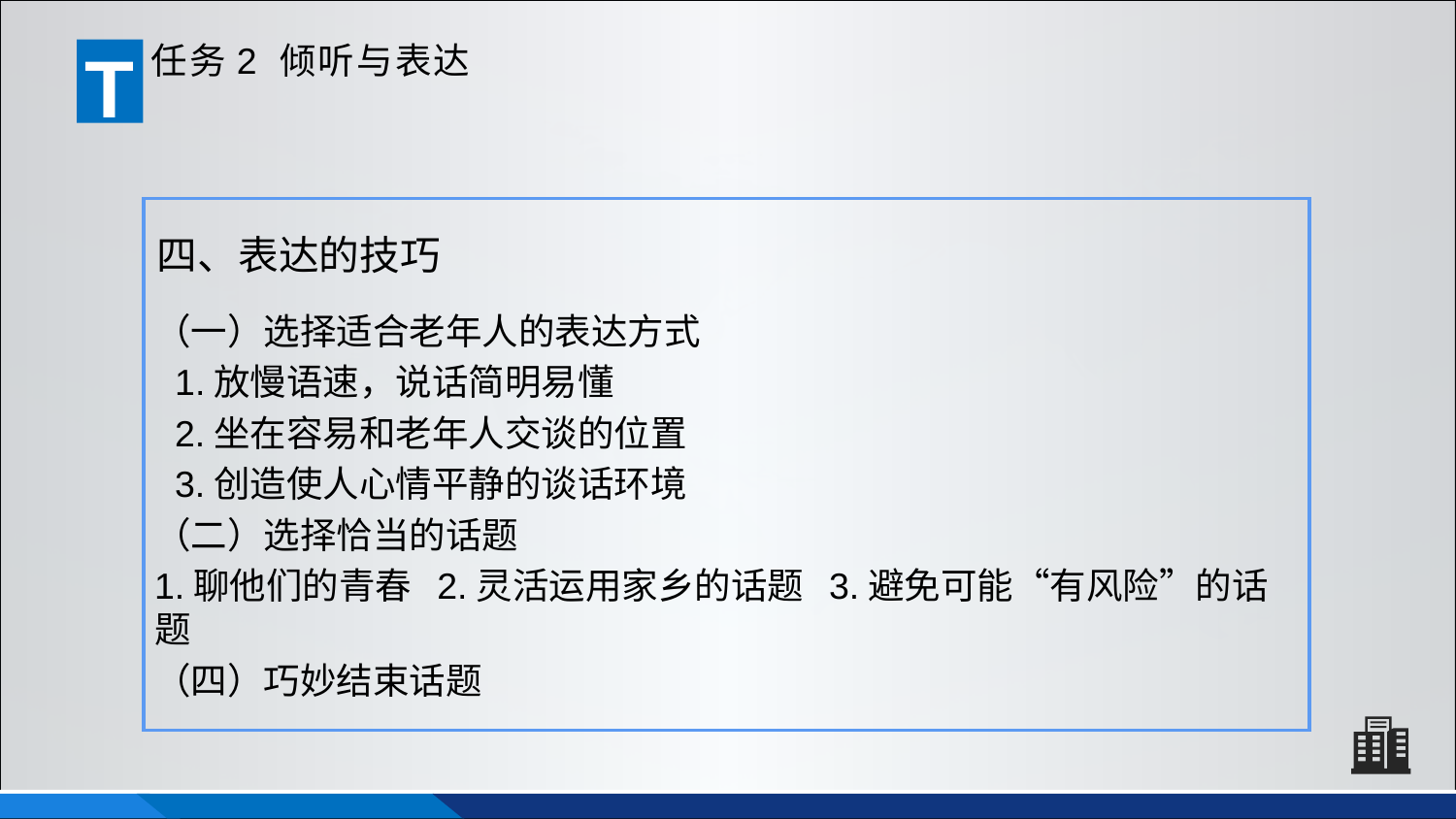

T
任务2 倾听与表达

四、表达的技巧
（一）选择适合老年人的表达方式
  1.放慢语速，说话简明易懂
  2.坐在容易和老年人交谈的位置
  3.创造使人心情平静的谈话环境
（二）选择恰当的话题
1.聊他们的青春  2.灵活运用家乡的话题  3.避免可能“有风险”的话题
（四）巧妙结束话题